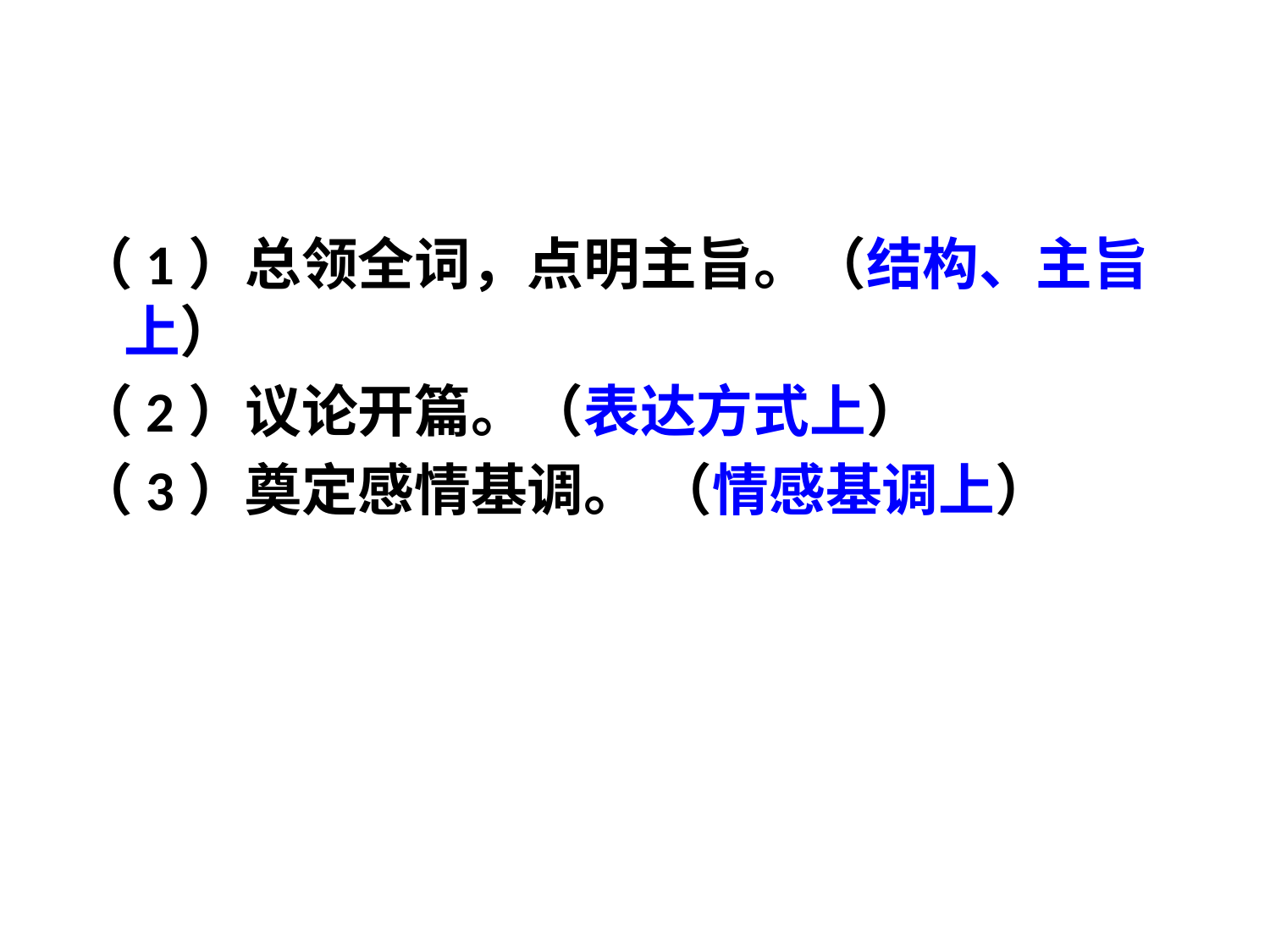

#
（1）总领全词，点明主旨。（结构、主旨上）
（2）议论开篇。（表达方式上）
（3）奠定感情基调。 （情感基调上）